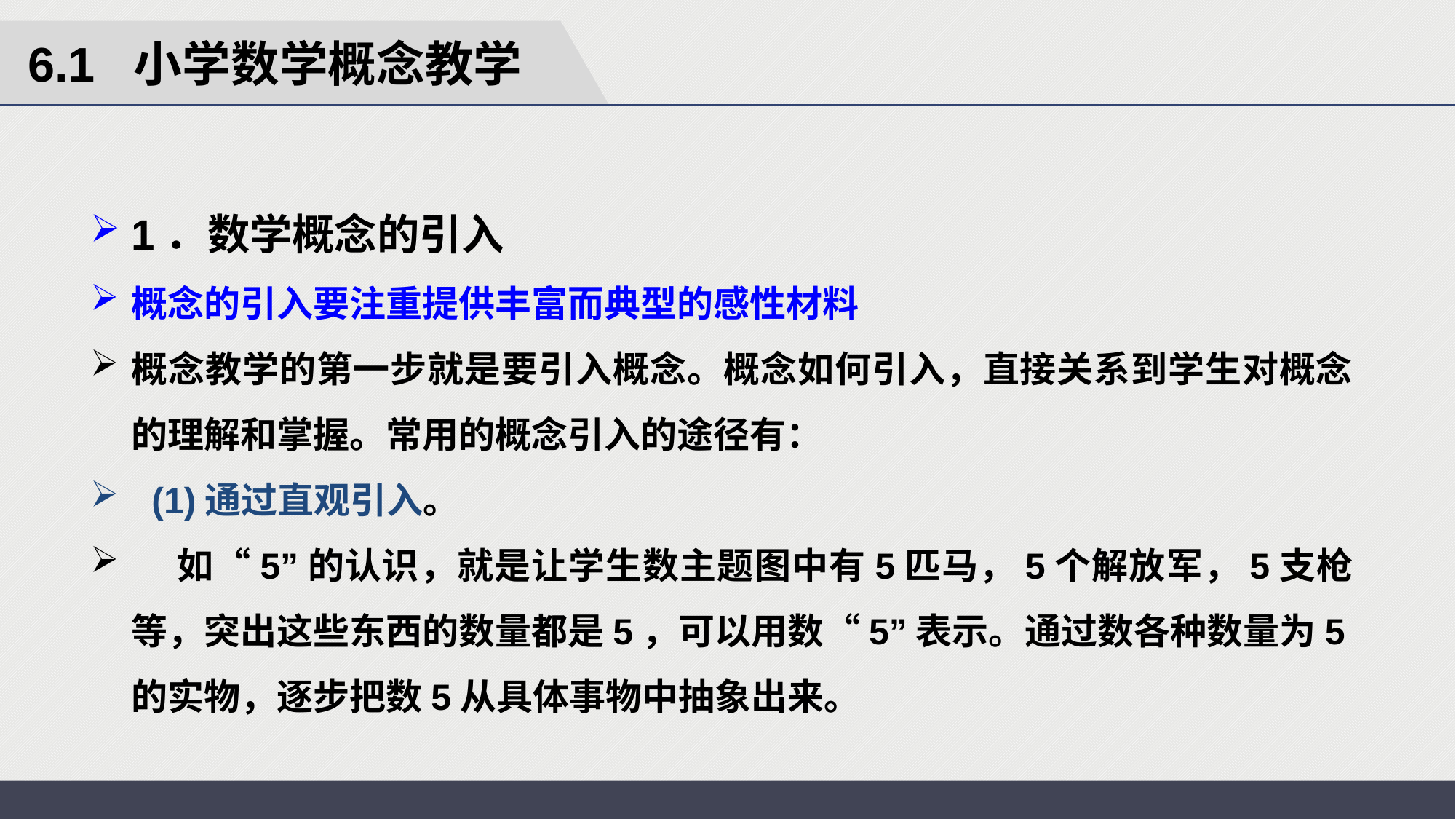

6.1  小学数学概念教学
1．数学概念的引入
概念的引入要注重提供丰富而典型的感性材料
概念教学的第一步就是要引入概念。概念如何引入，直接关系到学生对概念的理解和掌握。常用的概念引入的途径有：
  (1)通过直观引入。
    如“5”的认识，就是让学生数主题图中有5匹马，5个解放军，5支枪等，突出这些东西的数量都是5，可以用数“5”表示。通过数各种数量为5的实物，逐步把数5从具体事物中抽象出来。